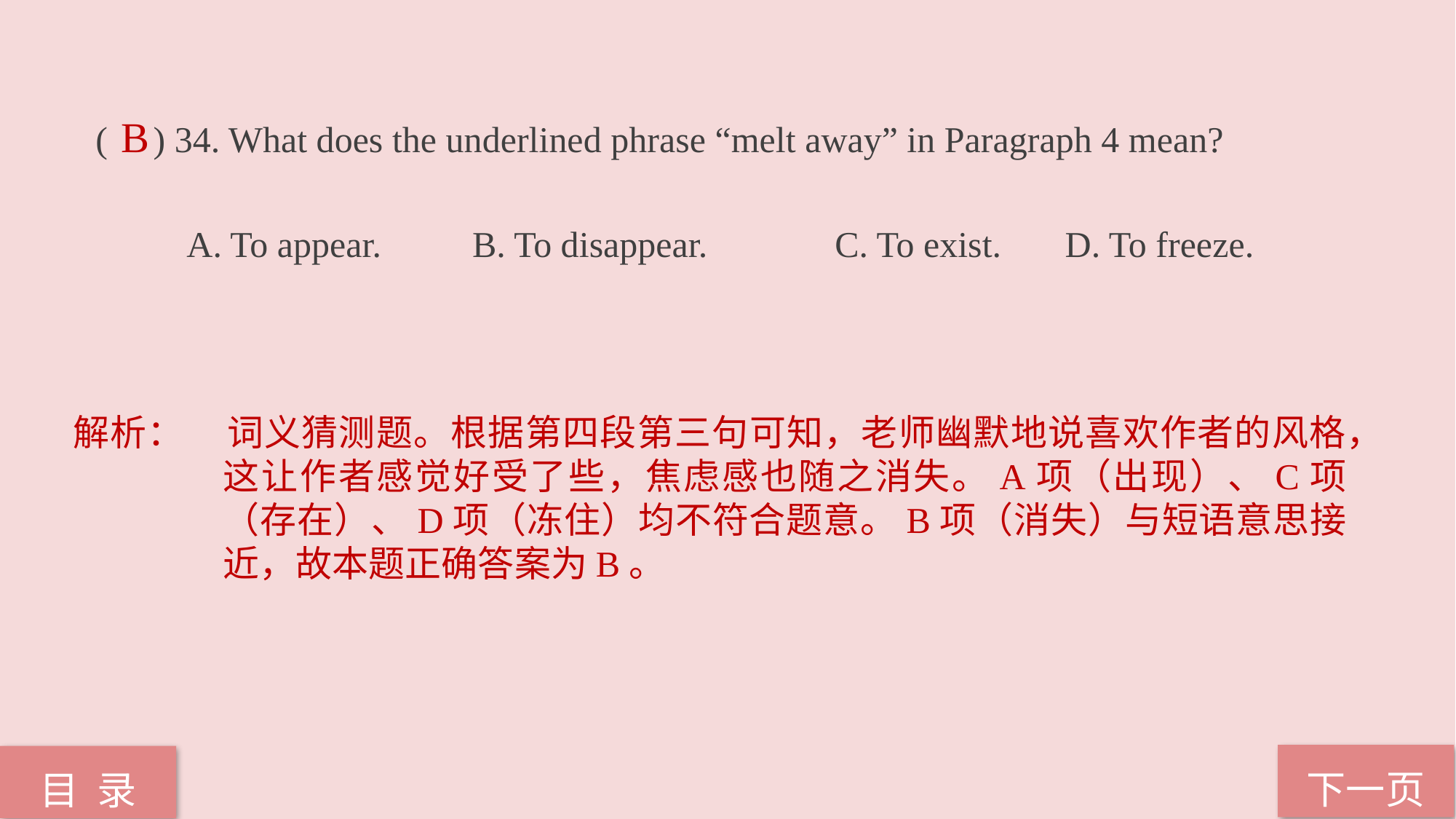

(     ) 34. What does the underlined phrase “melt away” in Paragraph 4 mean?

          A. To appear.          B. To disappear.              C. To exist.       D. To freeze.
B
解析：	词义猜测题。根据第四段第三句可知，老师幽默地说喜欢作者的风格，这让作者感觉好受了些，焦虑感也随之消失。A项（出现）、C项（存在）、D项（冻住）均不符合题意。B项（消失）与短语意思接近，故本题正确答案为B。